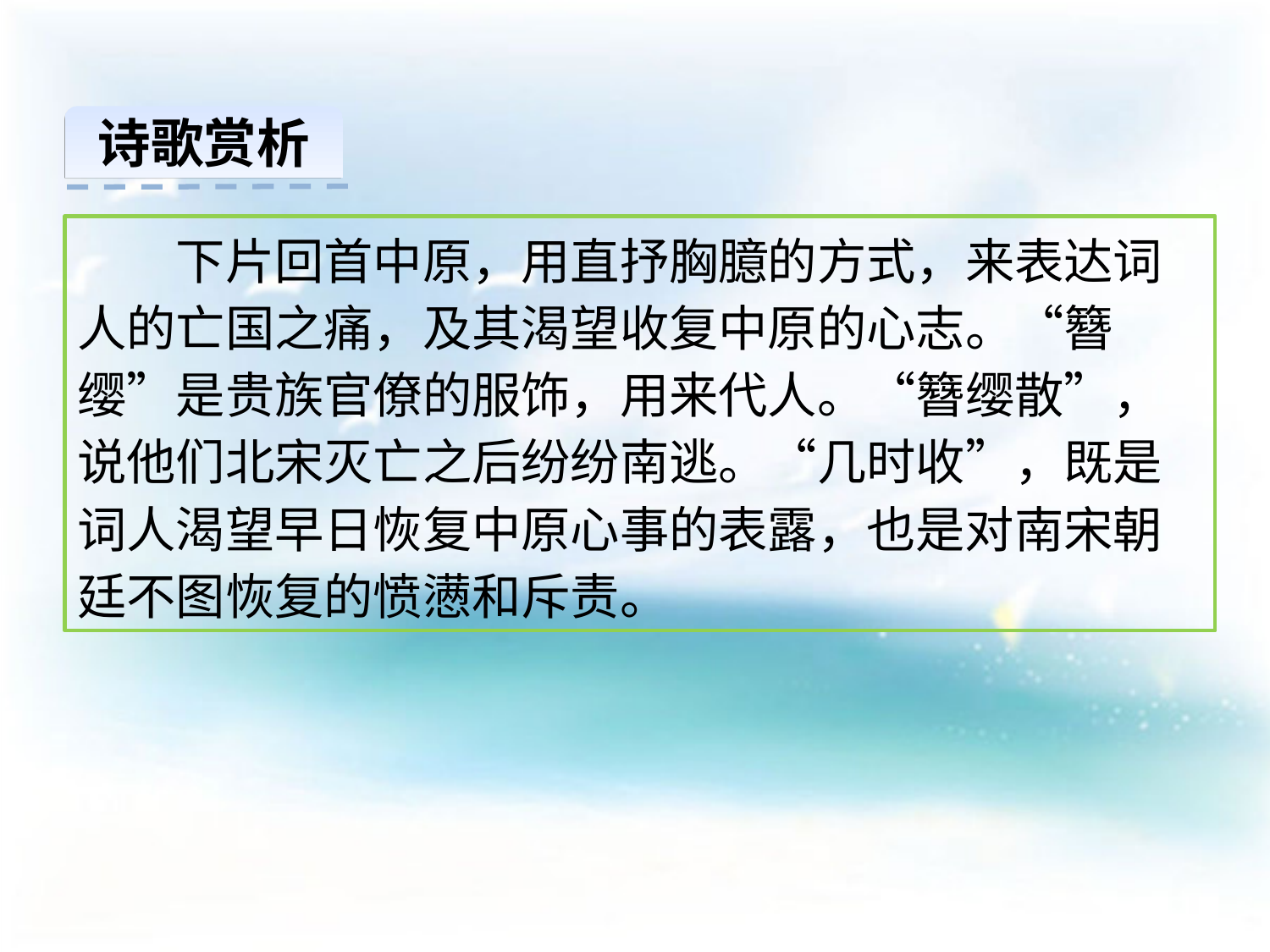

诗歌赏析

　　下片回首中原，用直抒胸臆的方式，来表达词人的亡国之痛，及其渴望收复中原的心志。“簪缨”是贵族官僚的服饰，用来代人。“簪缨散”，说他们北宋灭亡之后纷纷南逃。“几时收”，既是词人渴望早日恢复中原心事的表露，也是对南宋朝廷不图恢复的愤懑和斥责。